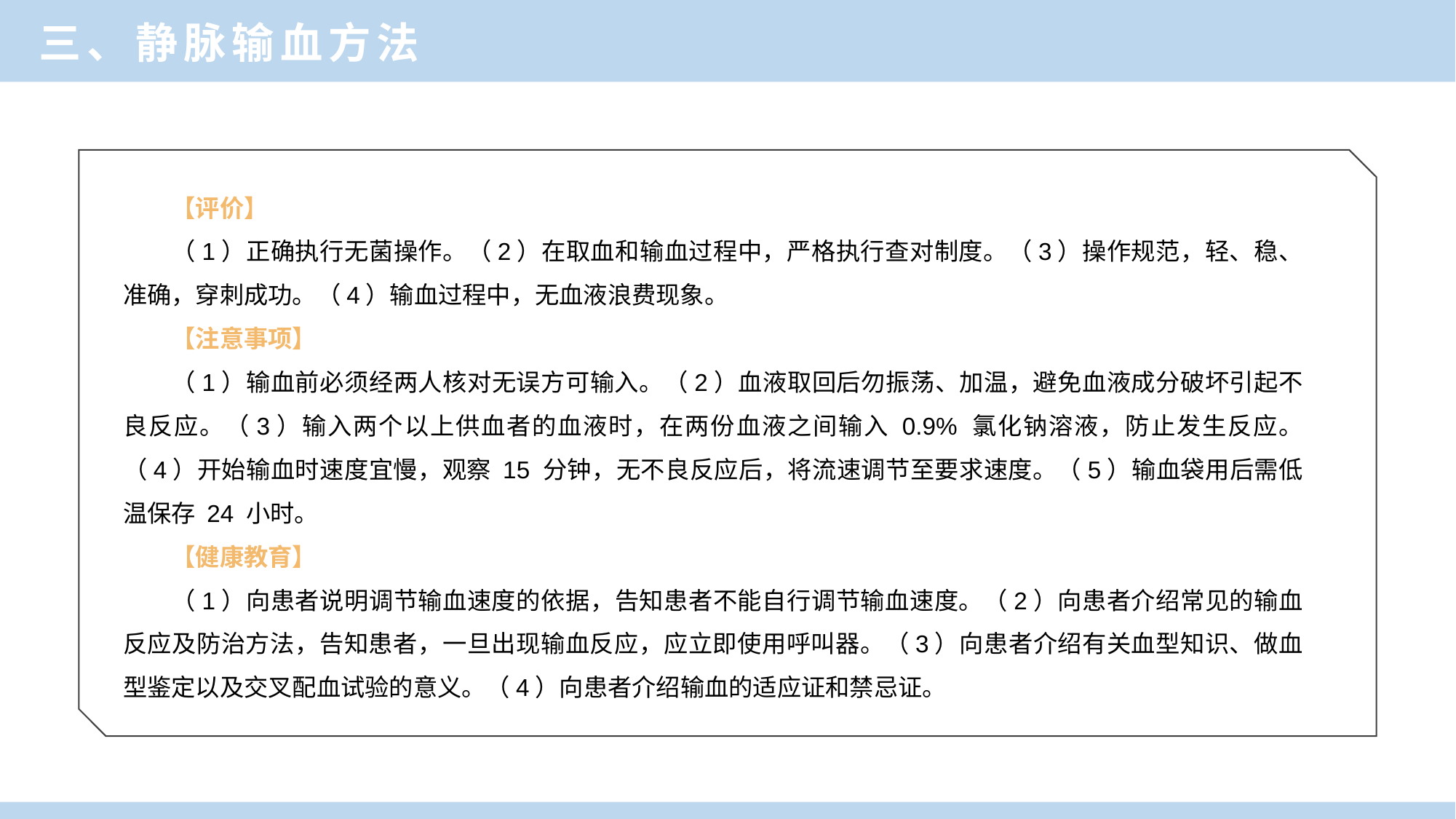

三、静脉输血方法

【评价】
（1）正确执行无菌操作。（2）在取血和输血过程中，严格执行查对制度。（3）操作规范，轻、稳、准确，穿刺成功。（4）输血过程中，无血液浪费现象。
【注意事项】
（1）输血前必须经两人核对无误方可输入。（2）血液取回后勿振荡、加温，避免血液成分破坏引起不良反应。（3）输入两个以上供血者的血液时，在两份血液之间输入 0.9% 氯化钠溶液，防止发生反应。（4）开始输血时速度宜慢，观察 15 分钟，无不良反应后，将流速调节至要求速度。（5）输血袋用后需低温保存 24 小时。
【健康教育】
（1）向患者说明调节输血速度的依据，告知患者不能自行调节输血速度。（2）向患者介绍常见的输血反应及防治方法，告知患者，一旦出现输血反应，应立即使用呼叫器。（3）向患者介绍有关血型知识、做血型鉴定以及交叉配血试验的意义。（4）向患者介绍输血的适应证和禁忌证。